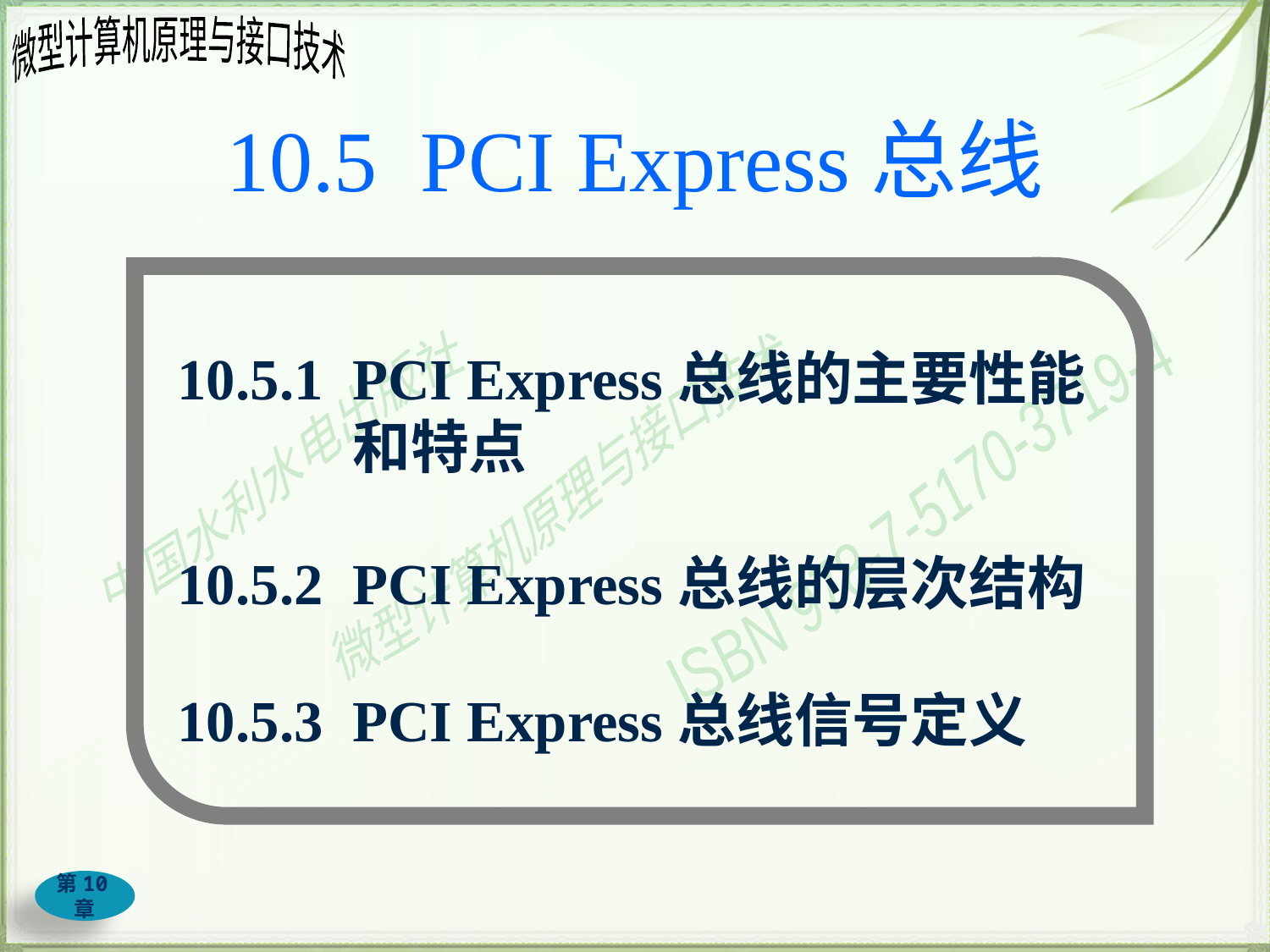

# 10.5  PCI Express总线

10.5.1  PCI Express总线的主要性能
和特点
10.5.2  PCI Express总线的层次结构
10.5.3  PCI Express总线信号定义